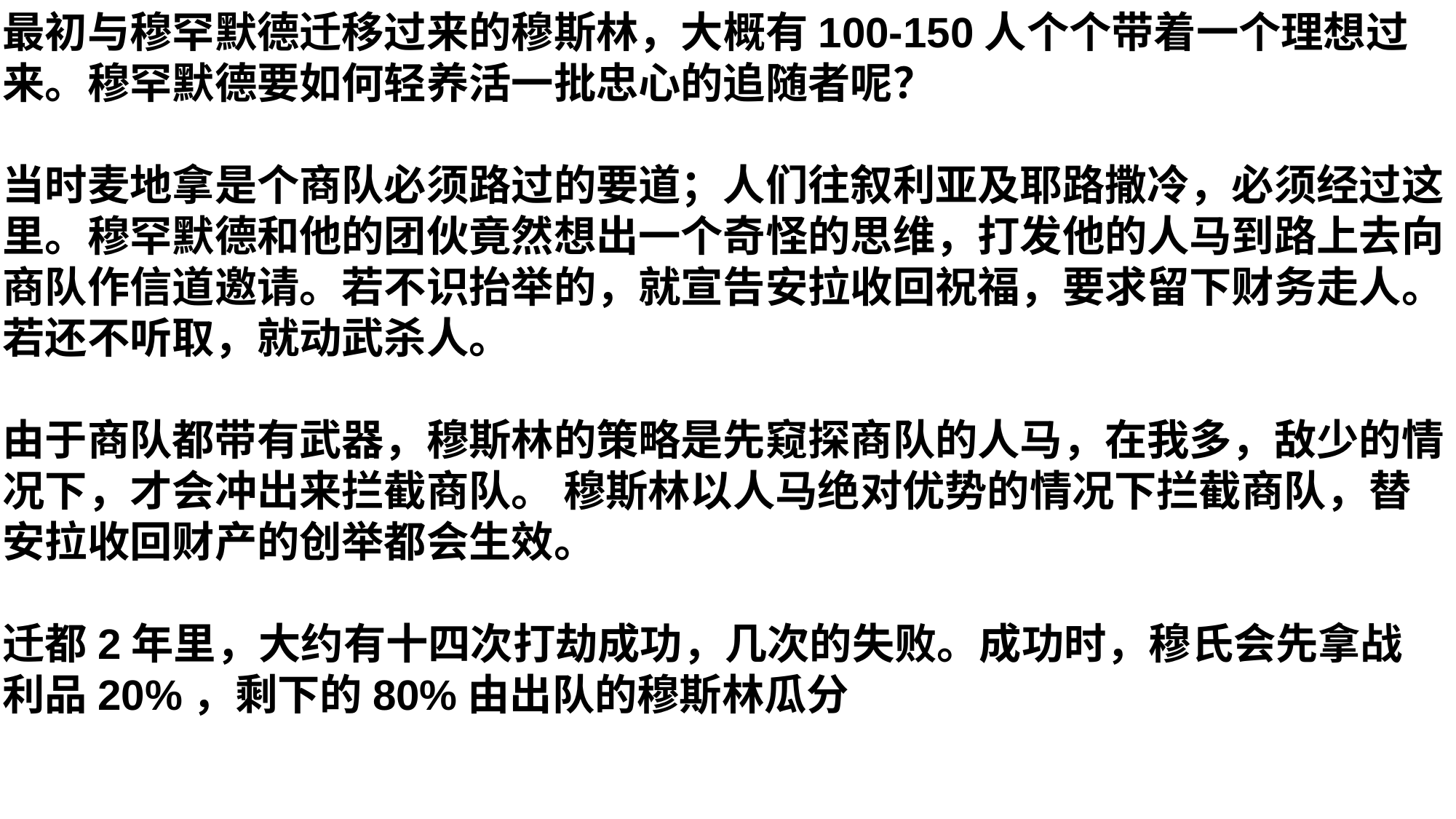

最初与穆罕默德迁移过来的穆斯林，大概有100-150人个个带着一个理想过来。穆罕默德要如何轻养活一批忠心的追随者呢？

当时麦地拿是个商队必须路过的要道；人们往叙利亚及耶路撒冷，必须经过这里。穆罕默德和他的团伙竟然想出一个奇怪的思维，打发他的人马到路上去向商队作信道邀请。若不识抬举的，就宣告安拉收回祝福，要求留下财务走人。若还不听取，就动武杀人。

由于商队都带有武器，穆斯林的策略是先窥探商队的人马，在我多，敌少的情况下，才会冲出来拦截商队。 穆斯林以人马绝对优势的情况下拦截商队，替安拉收回财产的创举都会生效。

迁都2年里，大约有十四次打劫成功，几次的失败。成功时，穆氏会先拿战利品20%，剩下的80%由出队的穆斯林瓜分